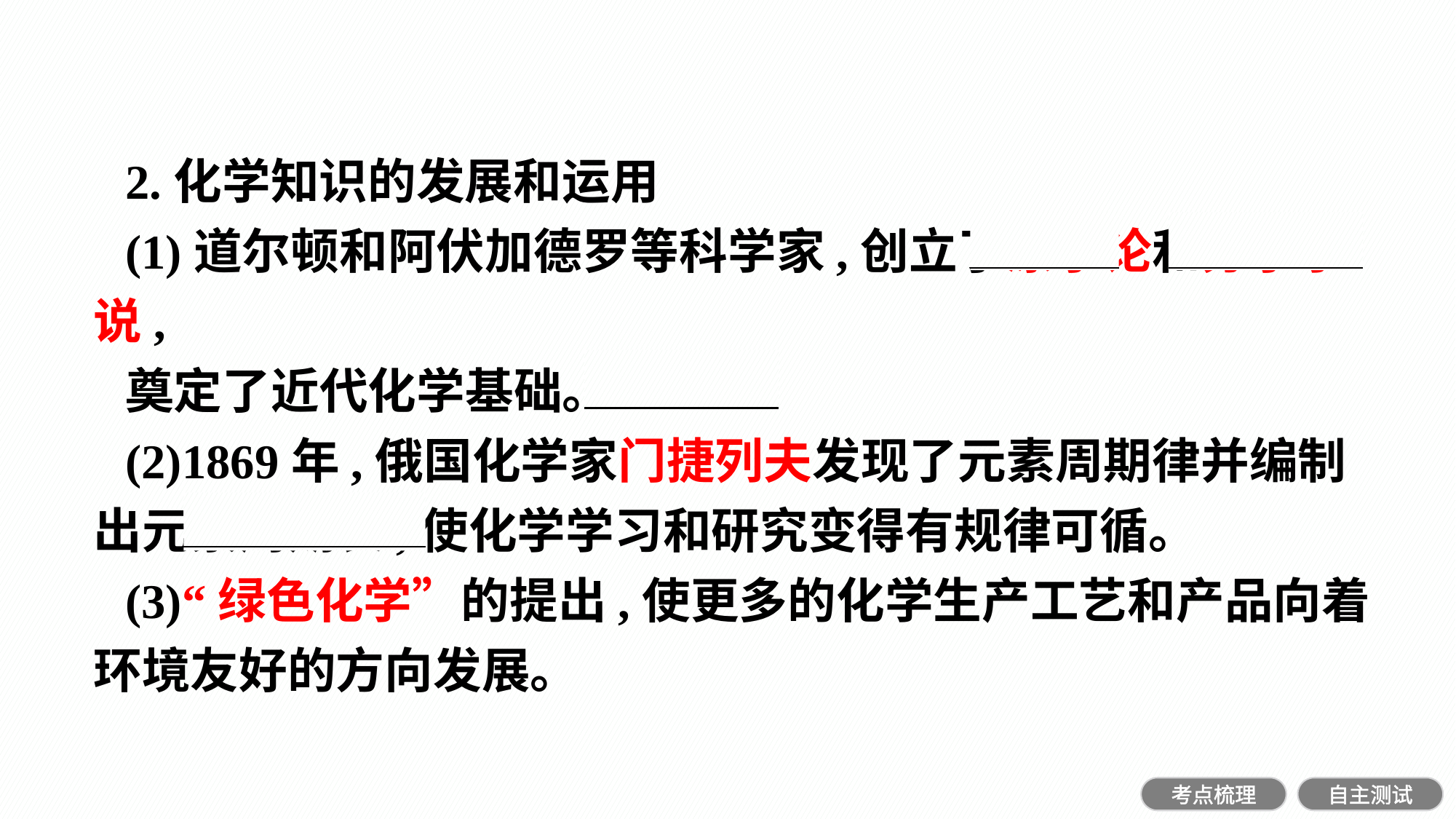

2.化学知识的发展和运用
(1)道尔顿和阿伏加德罗等科学家,创立了原子论和分子学说,
奠定了近代化学基础。
(2)1869年,俄国化学家门捷列夫发现了元素周期律并编制出元素周期表,使化学学习和研究变得有规律可循。
(3)“绿色化学”的提出,使更多的化学生产工艺和产品向着环境友好的方向发展。